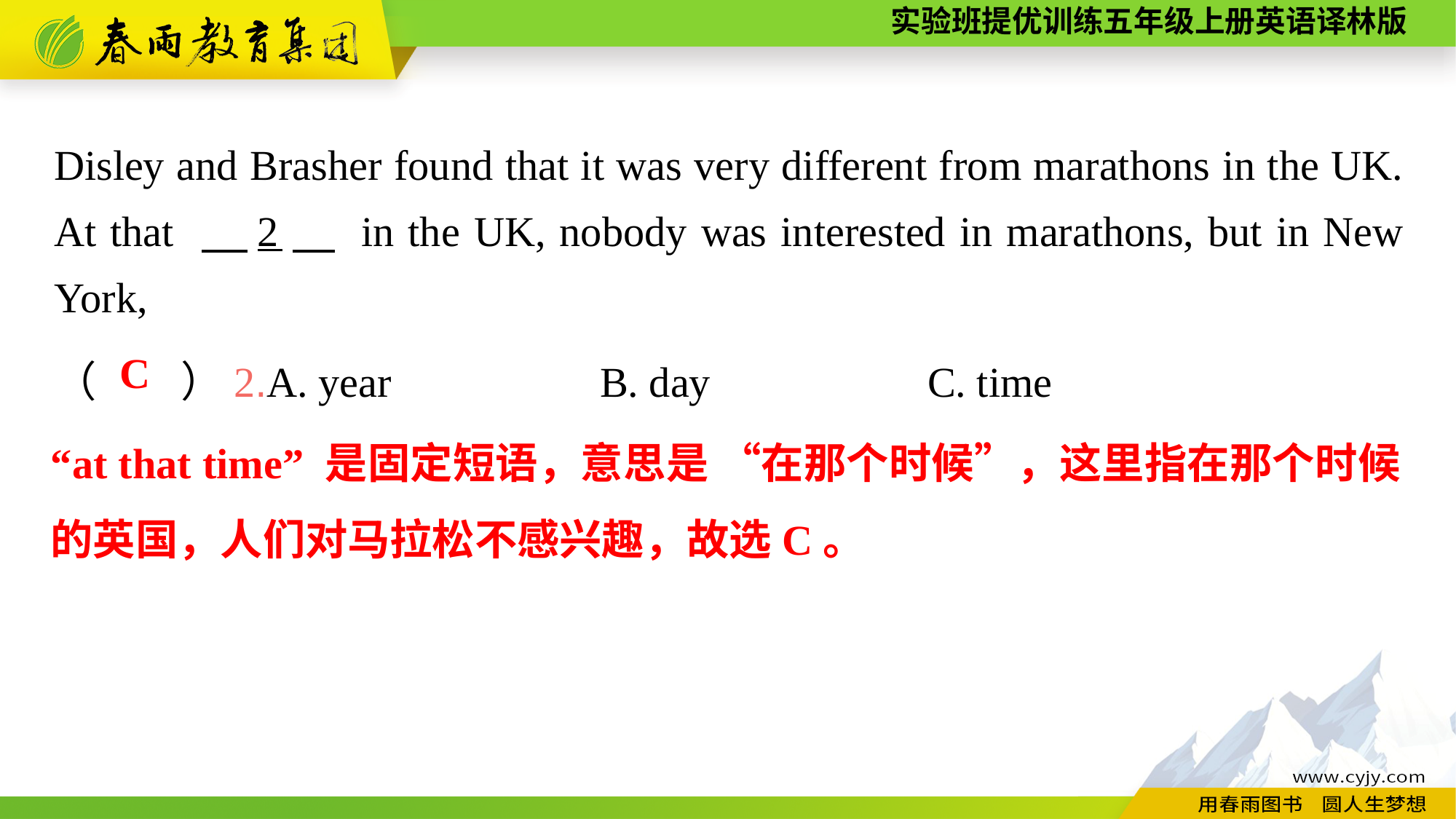

Disley and Brasher found that it was very different from marathons in the UK. At that 　2　 in the UK, nobody was interested in marathons, but in New York,
（　　）2.A. year		B. day		C. time
C
“at that time” 是固定短语，意思是 “在那个时候”，这里指在那个时候的英国，人们对马拉松不感兴趣，故选C。